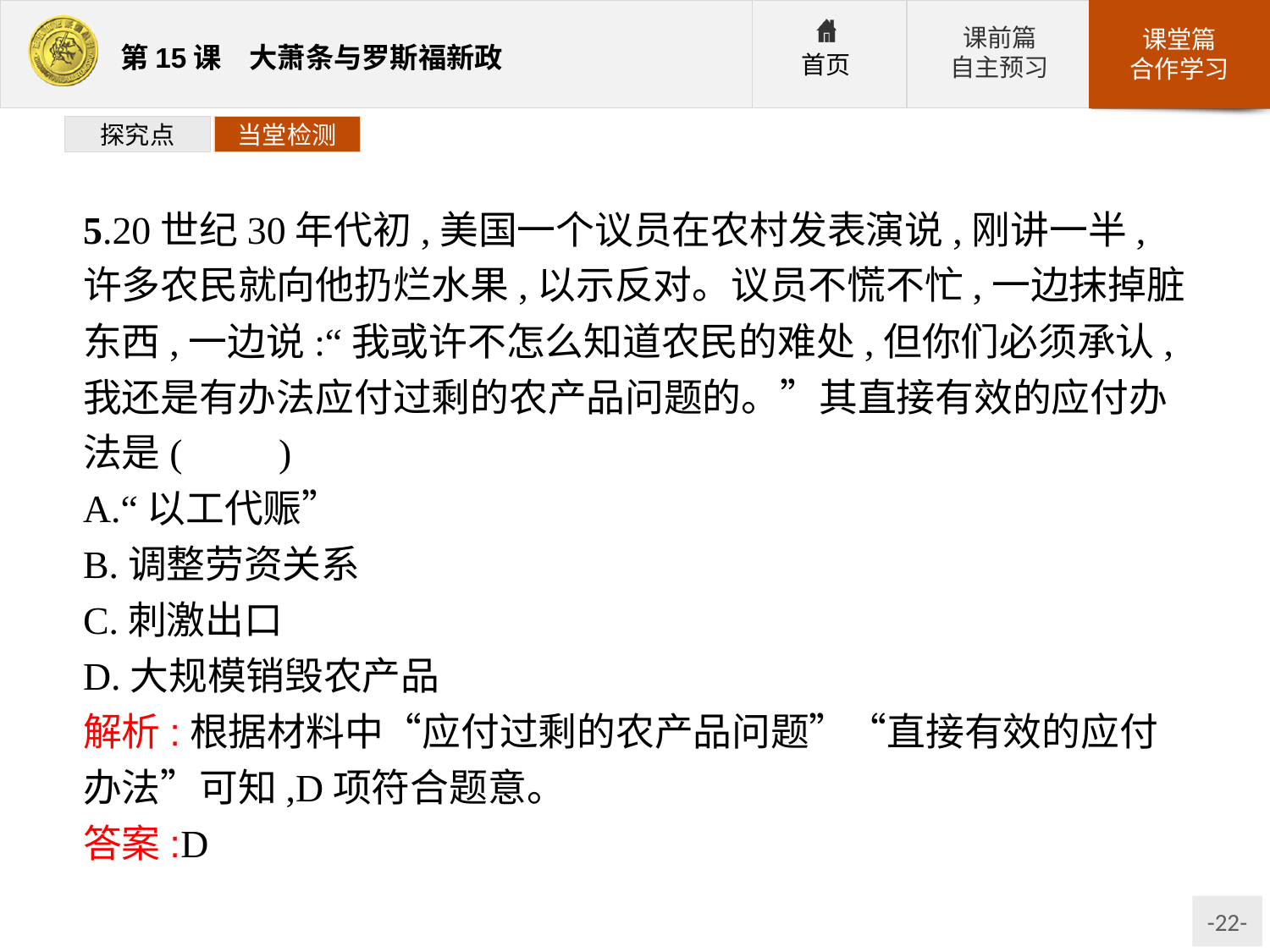

探究点
当堂检测
5.20世纪30年代初,美国一个议员在农村发表演说,刚讲一半,许多农民就向他扔烂水果,以示反对。议员不慌不忙,一边抹掉脏东西,一边说:“我或许不怎么知道农民的难处,但你们必须承认,我还是有办法应付过剩的农产品问题的。”其直接有效的应付办法是(　　)
A.“以工代赈”
B.调整劳资关系
C.刺激出口
D.大规模销毁农产品
解析:根据材料中“应付过剩的农产品问题”“直接有效的应付办法”可知,D项符合题意。
答案:D